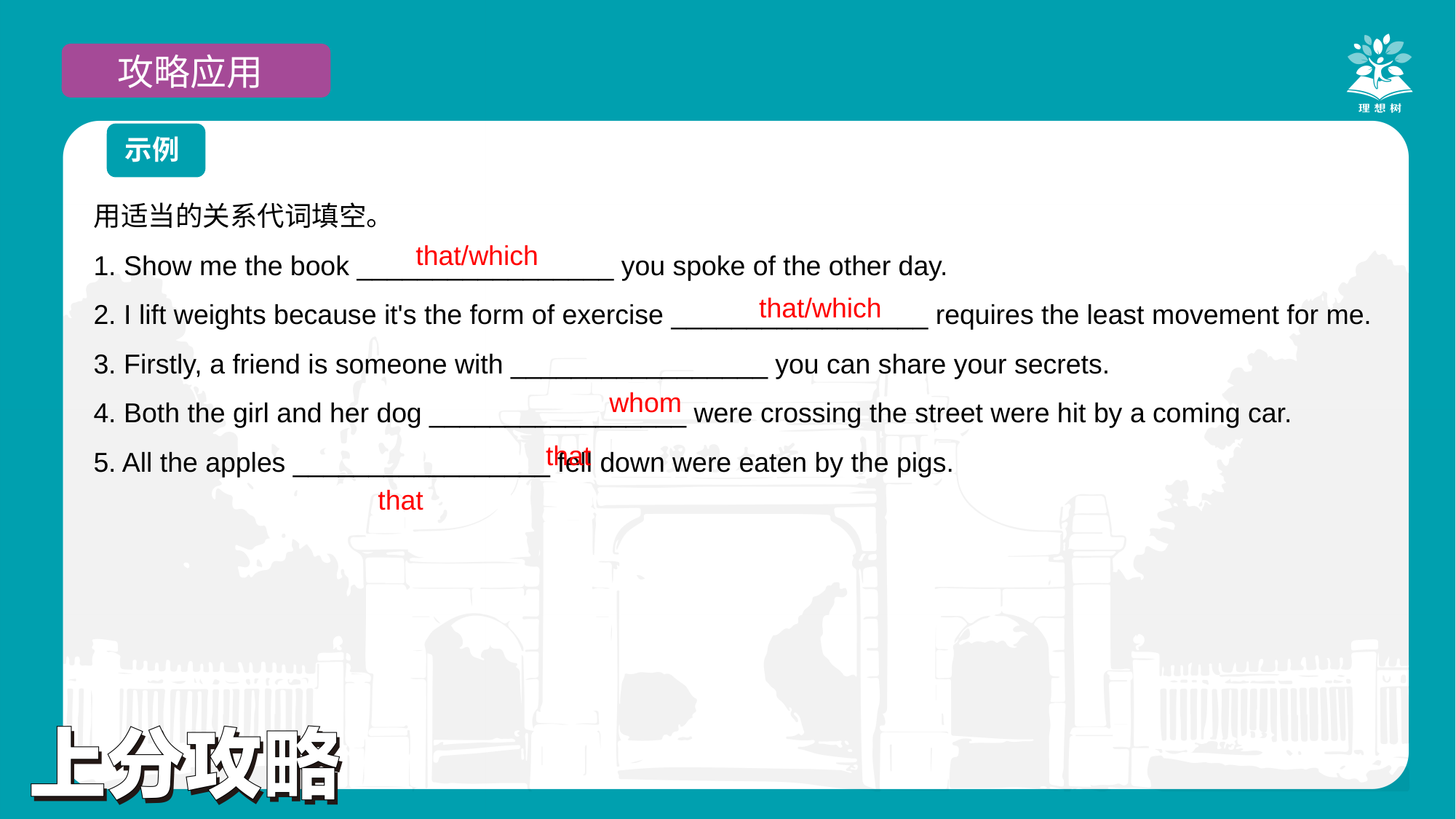

攻略应用

示例
用适当的关系代词填空。
1. Show me the book _________________ you spoke of the other day.
2. I lift weights because it's the form of exercise _________________ requires the least movement for me.
3. Firstly, a friend is someone with _________________ you can share your secrets.
4. Both the girl and her dog _________________ were crossing the street were hit by a coming car.
5. All the apples _________________ fell down were eaten by the pigs.

that/which
that/which
whom
that
that